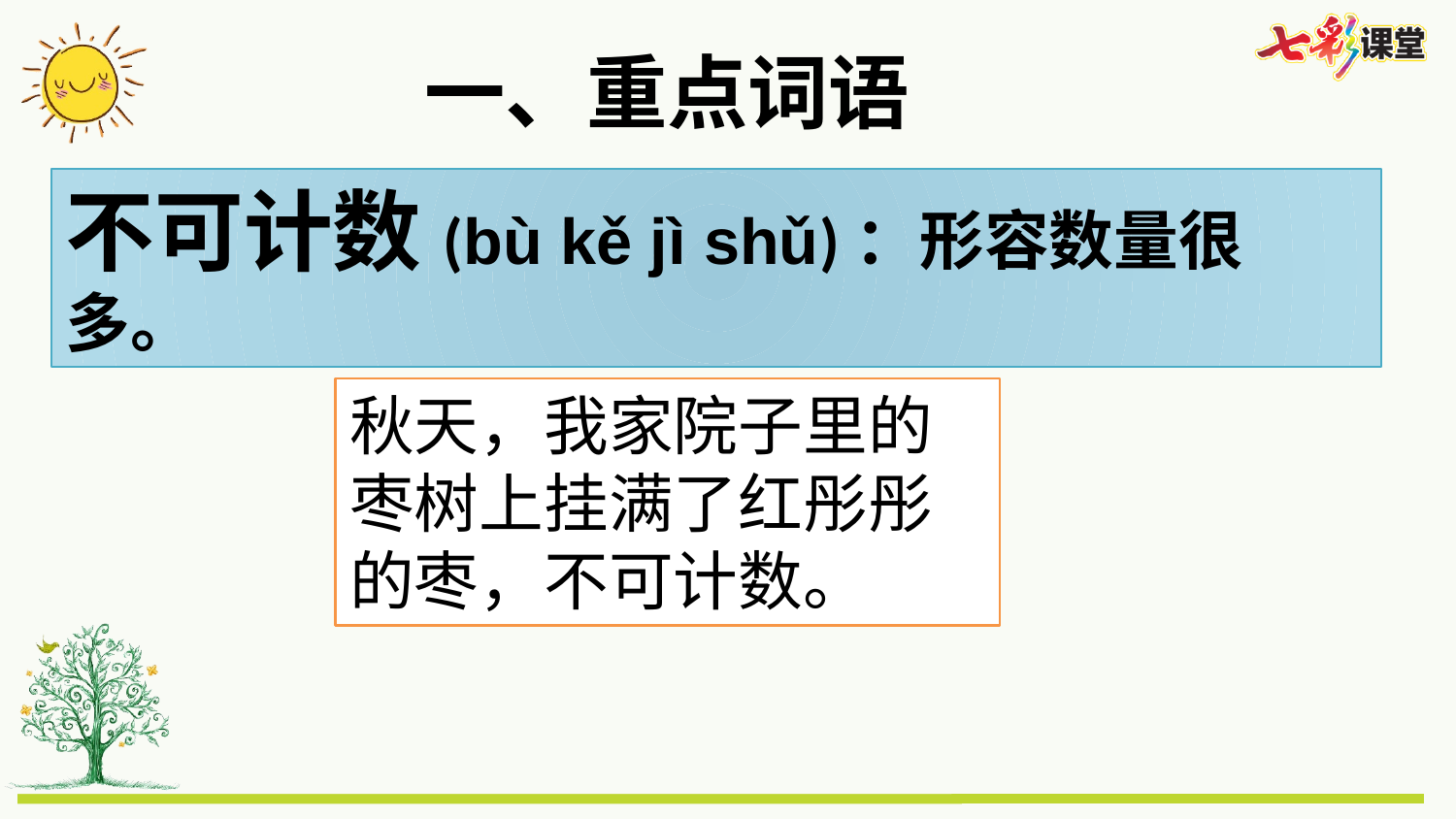

一、重点词语
不可计数(bù kě jì shǔ)：形容数量很多。
秋天，我家院子里的枣树上挂满了红彤彤的枣，不可计数。